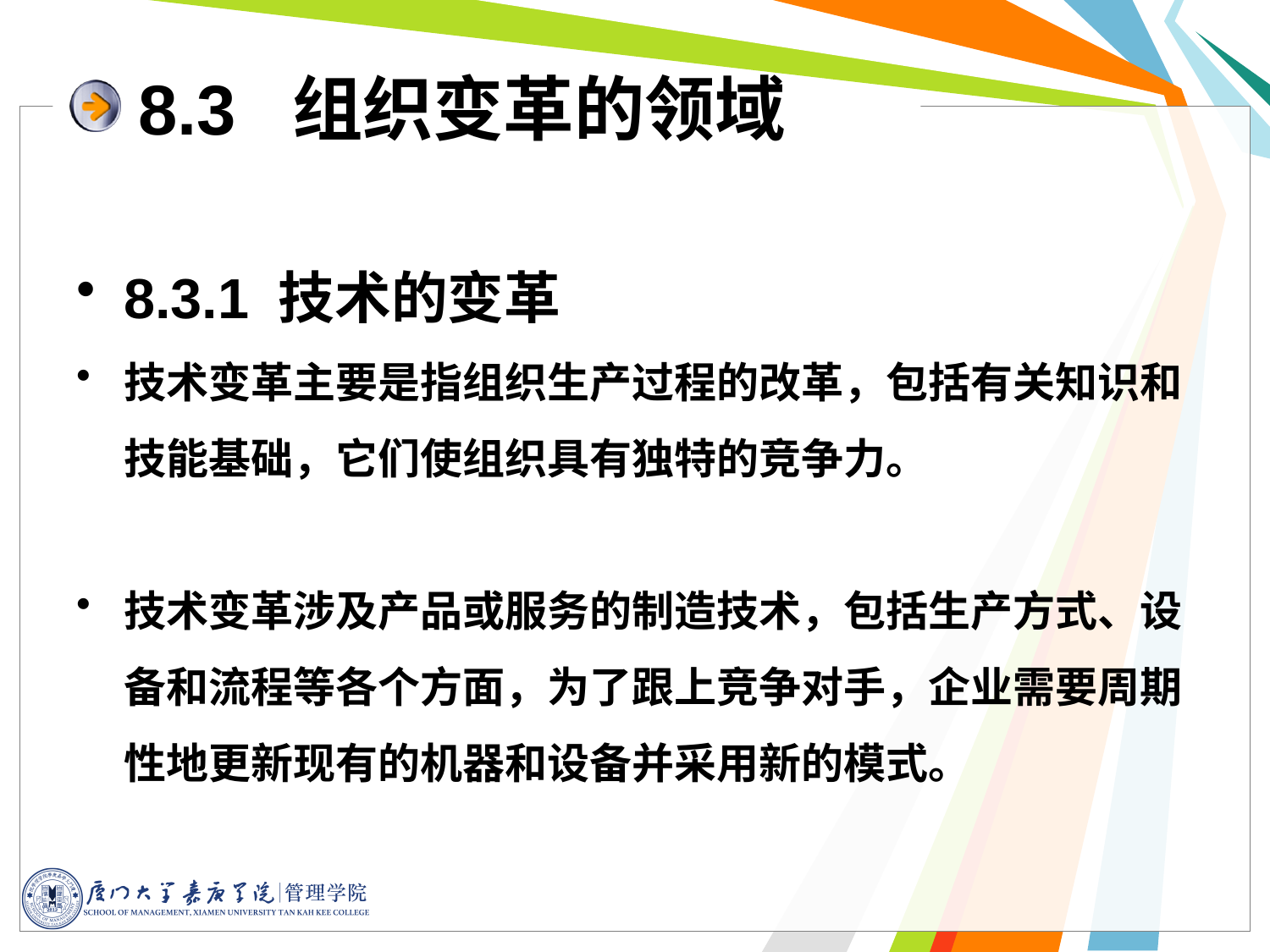

# 8.3  组织变革的领域
8.3.1 技术的变革
技术变革主要是指组织生产过程的改革，包括有关知识和技能基础，它们使组织具有独特的竞争力。

技术变革涉及产品或服务的制造技术，包括生产方式、设备和流程等各个方面，为了跟上竞争对手，企业需要周期性地更新现有的机器和设备并采用新的模式。